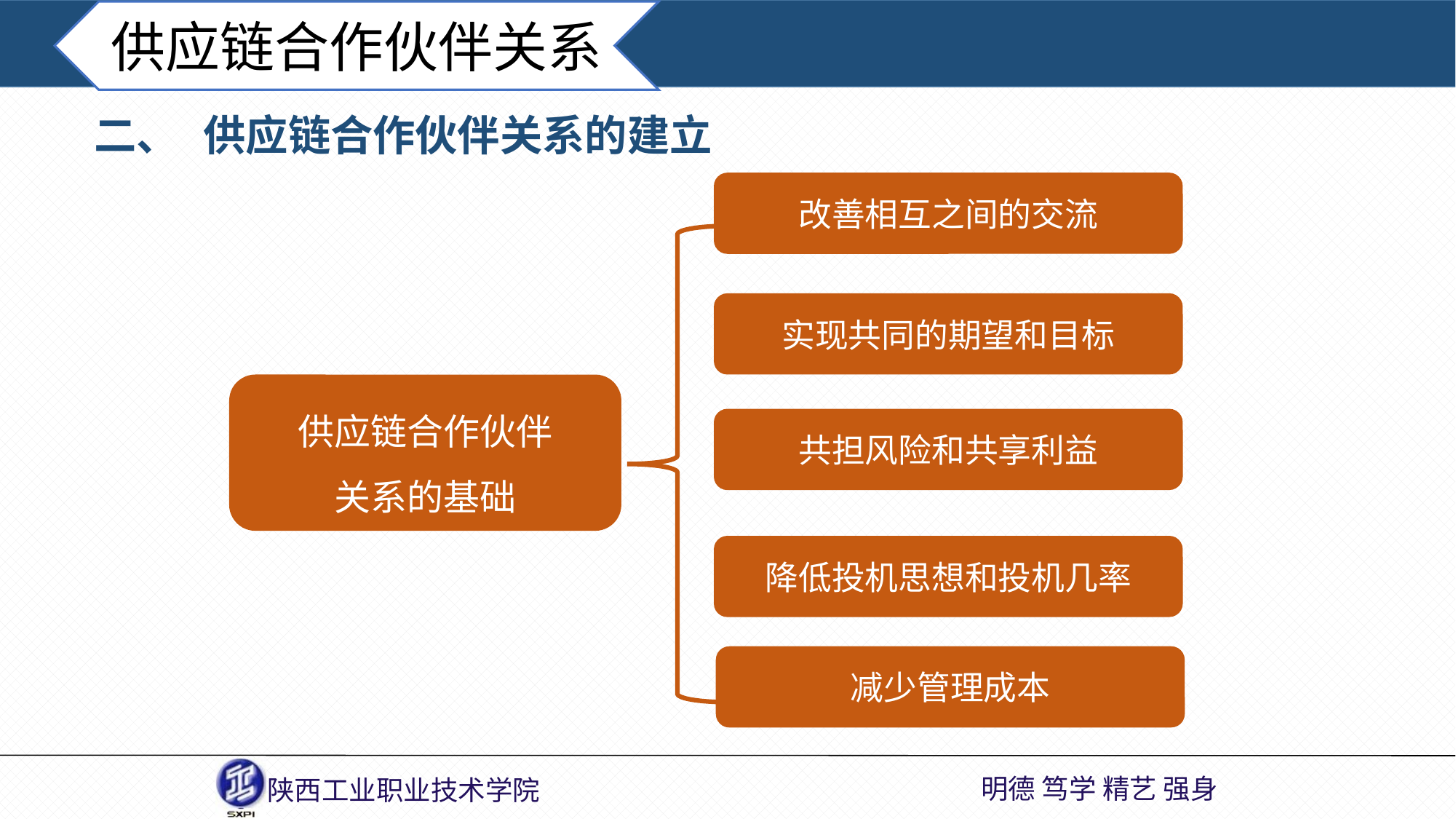

供应链合作伙伴关系
二、	供应链合作伙伴关系的建立
改善相互之间的交流

实现共同的期望和目标
供应链合作伙伴
关系的基础
共担风险和共享利益
降低投机思想和投机几率
减少管理成本